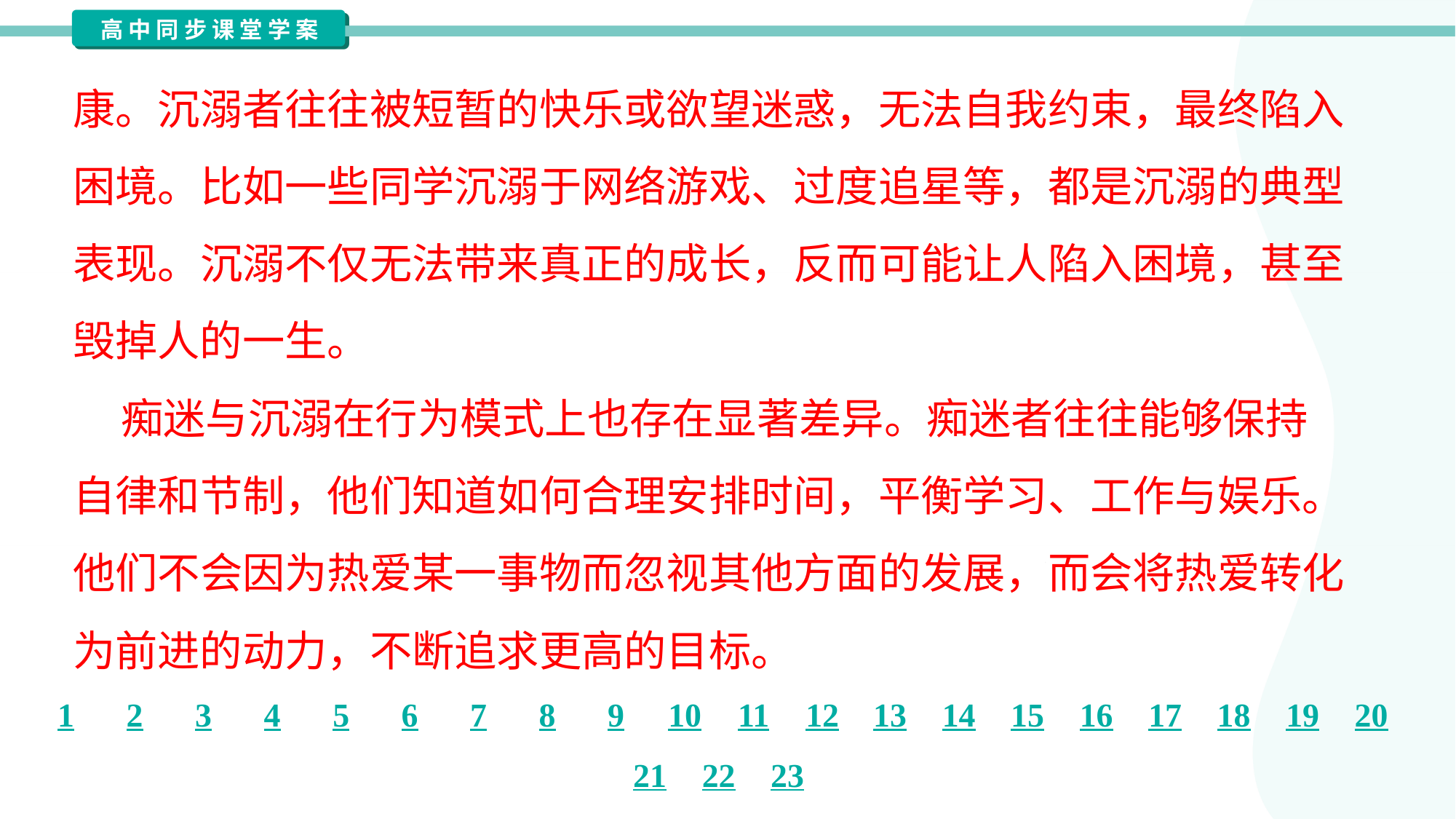

康。沉溺者往往被短暂的快乐或欲望迷惑，无法自我约束，最终陷入
困境。比如一些同学沉溺于网络游戏、过度追星等，都是沉溺的典型
表现。沉溺不仅无法带来真正的成长，反而可能让人陷入困境，甚至
毁掉人的一生。
    痴迷与沉溺在行为模式上也存在显著差异。痴迷者往往能够保持
自律和节制，他们知道如何合理安排时间，平衡学习、工作与娱乐。
他们不会因为热爱某一事物而忽视其他方面的发展，而会将热爱转化
为前进的动力，不断追求更高的目标。